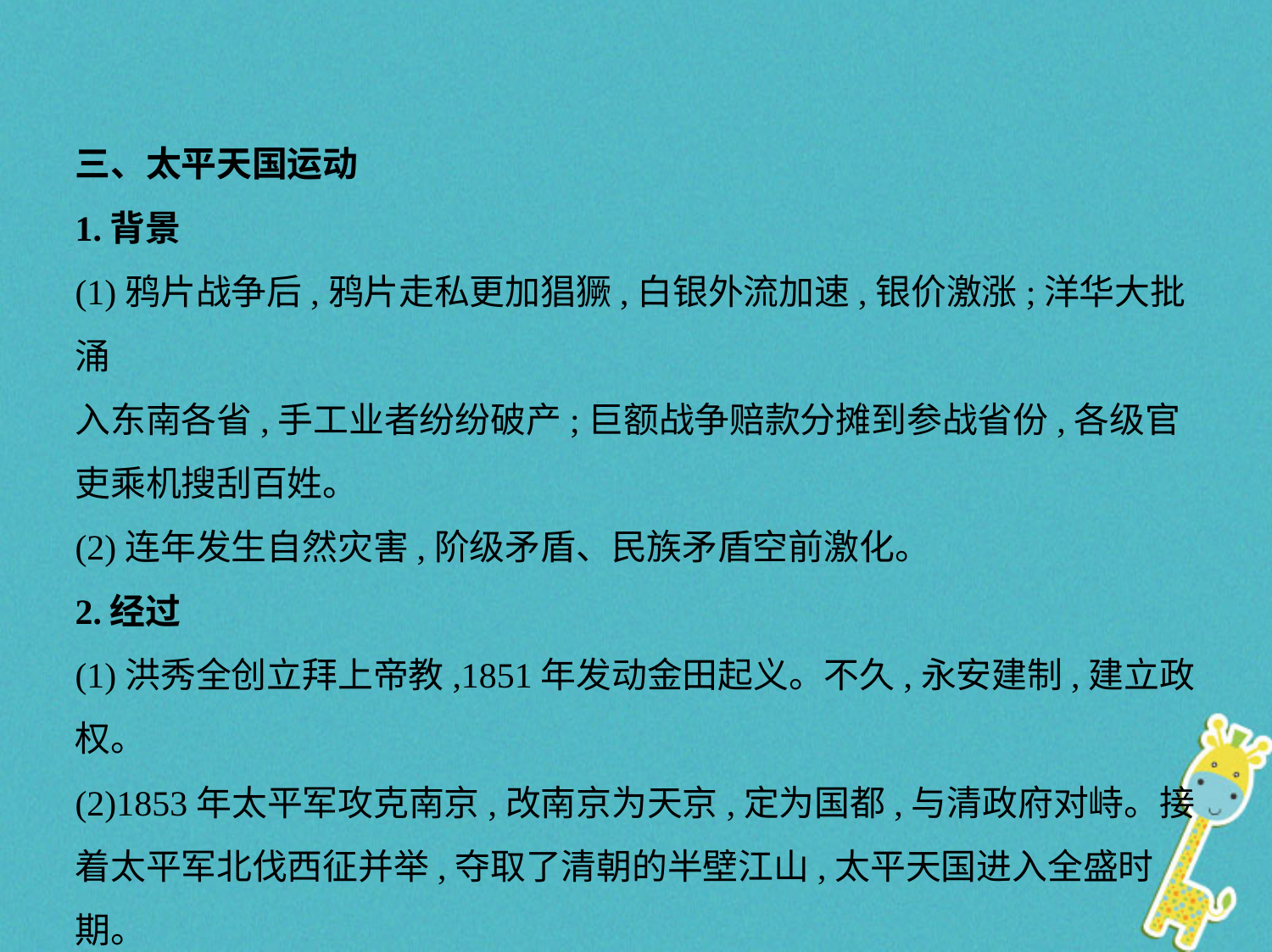

三、太平天国运动
1.背景
(1)鸦片战争后,鸦片走私更加猖獗,白银外流加速,银价激涨;洋华大批涌
入东南各省,手工业者纷纷破产;巨额战争赔款分摊到参战省份,各级官
吏乘机搜刮百姓。
(2)连年发生自然灾害,阶级矛盾、民族矛盾空前激化。
2.经过
(1)洪秀全创立拜上帝教,1851年发动金田起义。不久,永安建制,建立政
权。
(2)1853年太平军攻克南京,改南京为天京,定为国都,与清政府对峙。接
着太平军北伐西征并举,夺取了清朝的半壁江山,太平天国进入全盛时期。